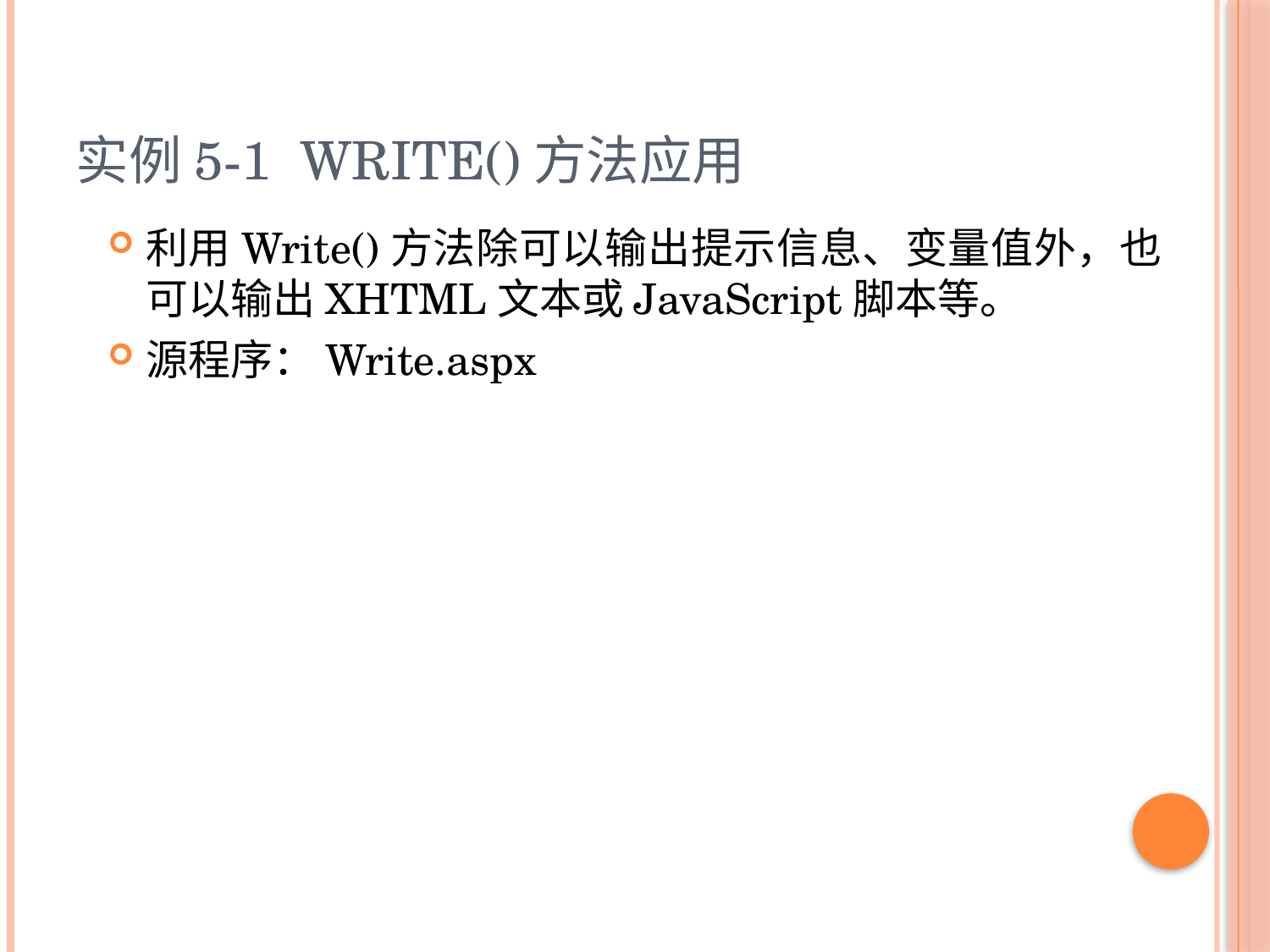

# 实例5-1  Write()方法应用
利用Write()方法除可以输出提示信息、变量值外，也可以输出XHTML文本或JavaScript脚本等。
源程序：Write.aspx
4